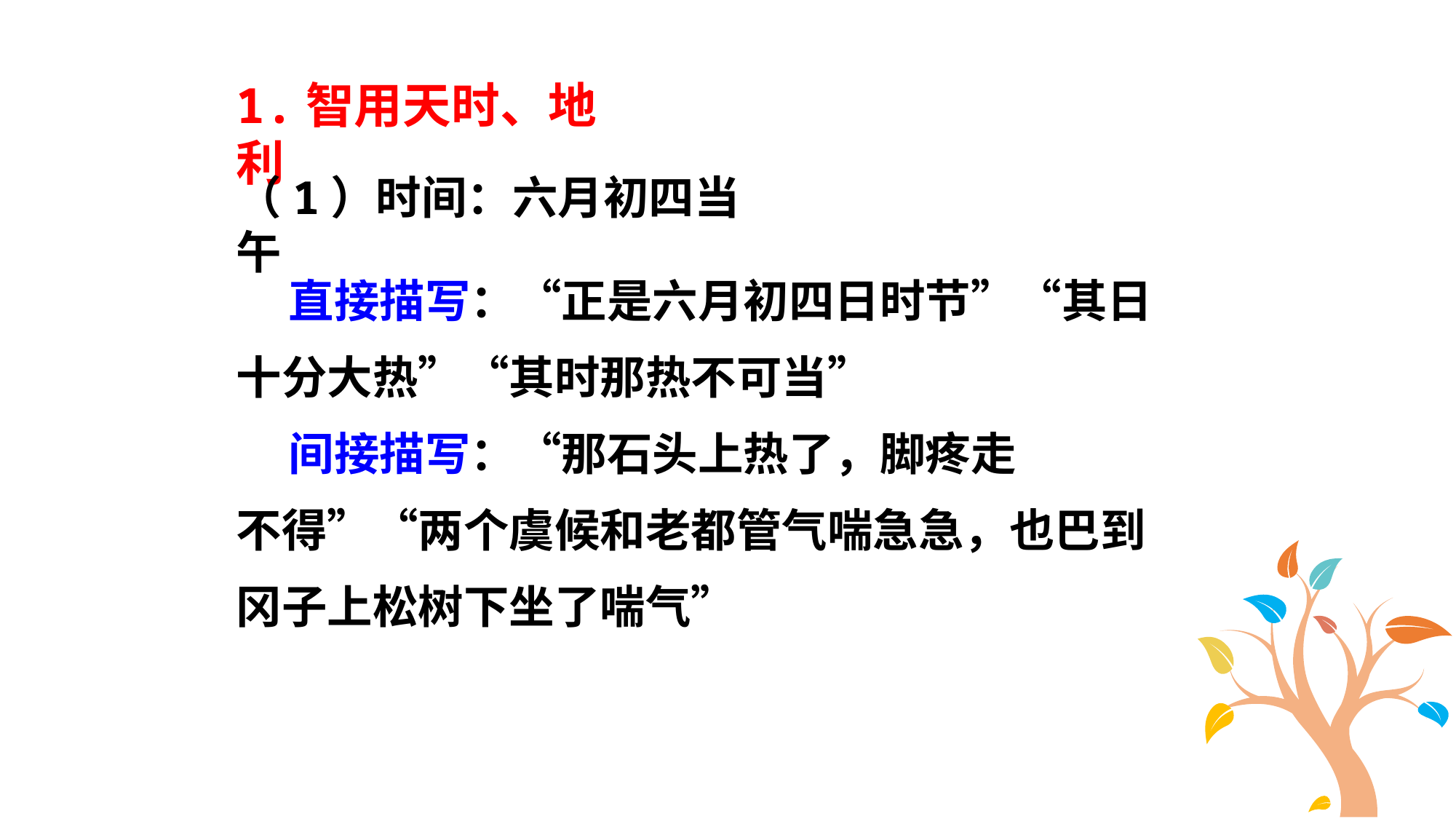

1.智用天时、地利
（1）时间：六月初四当午
    直接描写：“正是六月初四日时节”“其日十分大热”“其时那热不可当”
    间接描写：“那石头上热了，脚疼走
不得”“两个虞候和老都管气喘急急，也巴到冈子上松树下坐了喘气”